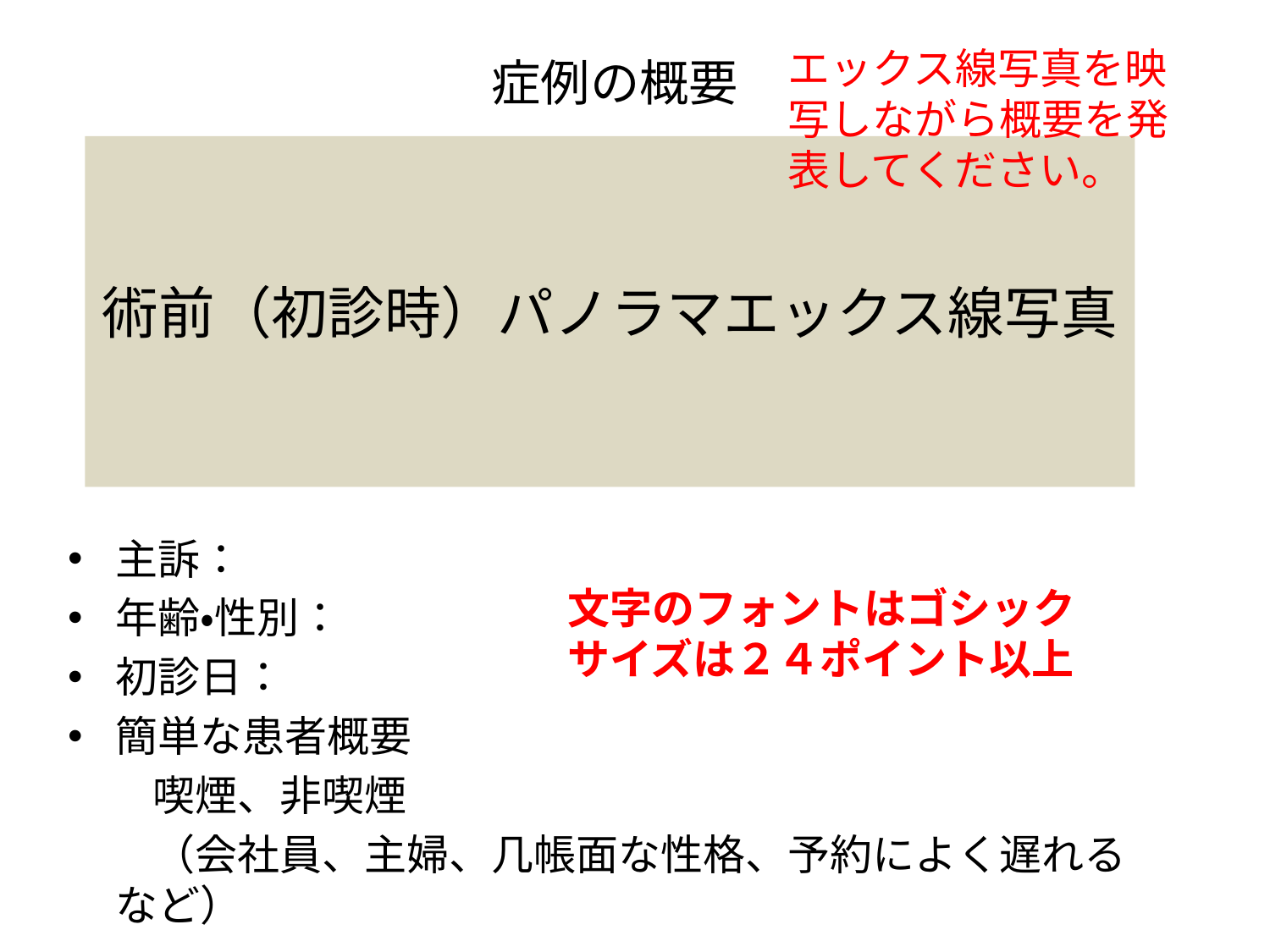

# 症例の概要
エックス線写真を映写しながら概要を発表してください。

術前（初診時）パノラマエックス線写真

主訴：
年齢・性別：
初診日：
簡単な患者概要
　　喫煙、非喫煙
　　（会社員、主婦、几帳面な性格、予約によく遅れる　など）

文字のフォントはゴシック
サイズは２４ポイント以上